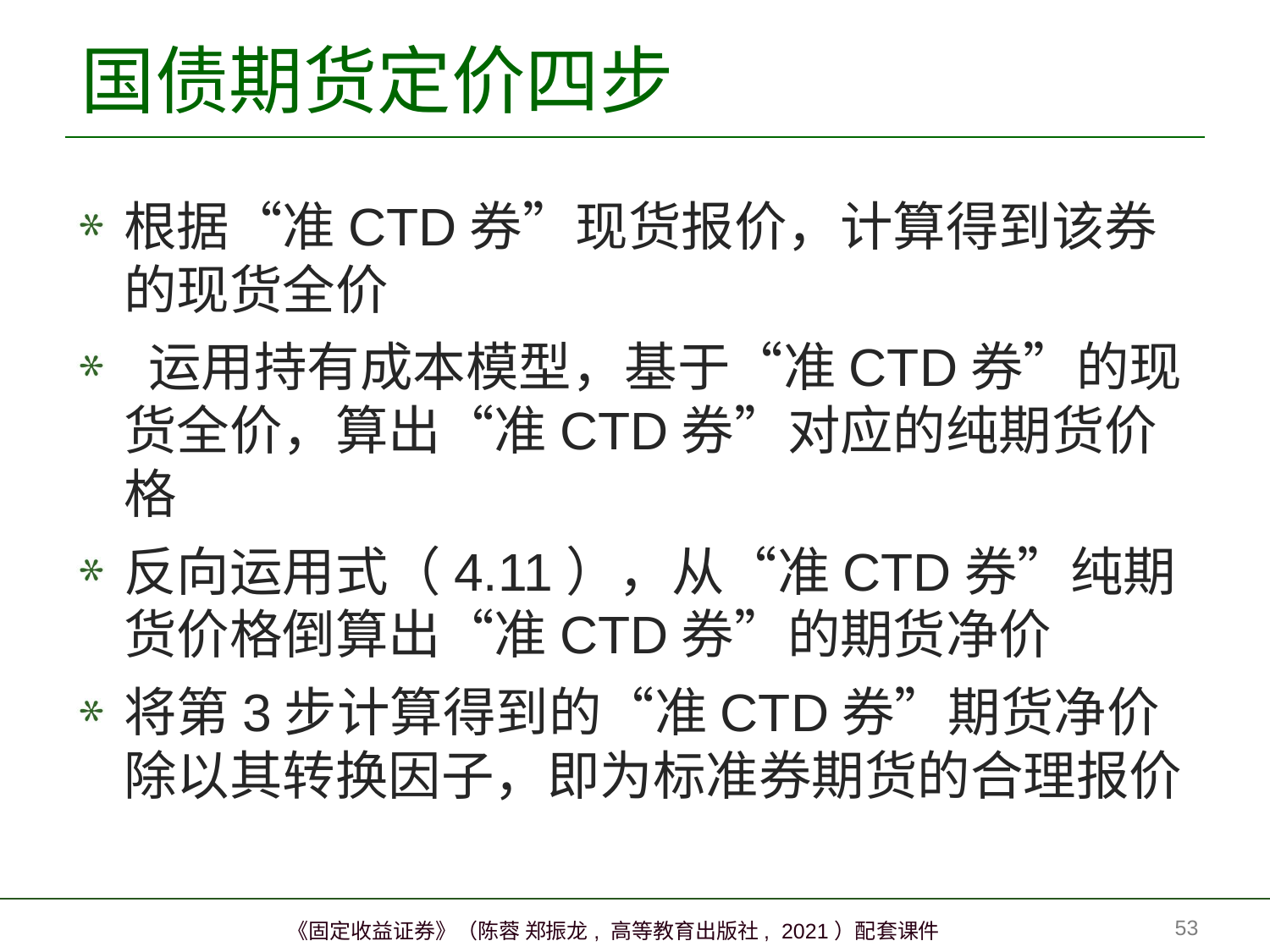

# 国债期货定价四步
根据“准CTD券”现货报价，计算得到该券的现货全价
 运用持有成本模型，基于“准CTD券”的现货全价，算出“准CTD券”对应的纯期货价格
反向运用式（4.11），从“准CTD券”纯期货价格倒算出“准CTD券”的期货净价
将第3步计算得到的“准CTD券”期货净价除以其转换因子，即为标准券期货的合理报价
53